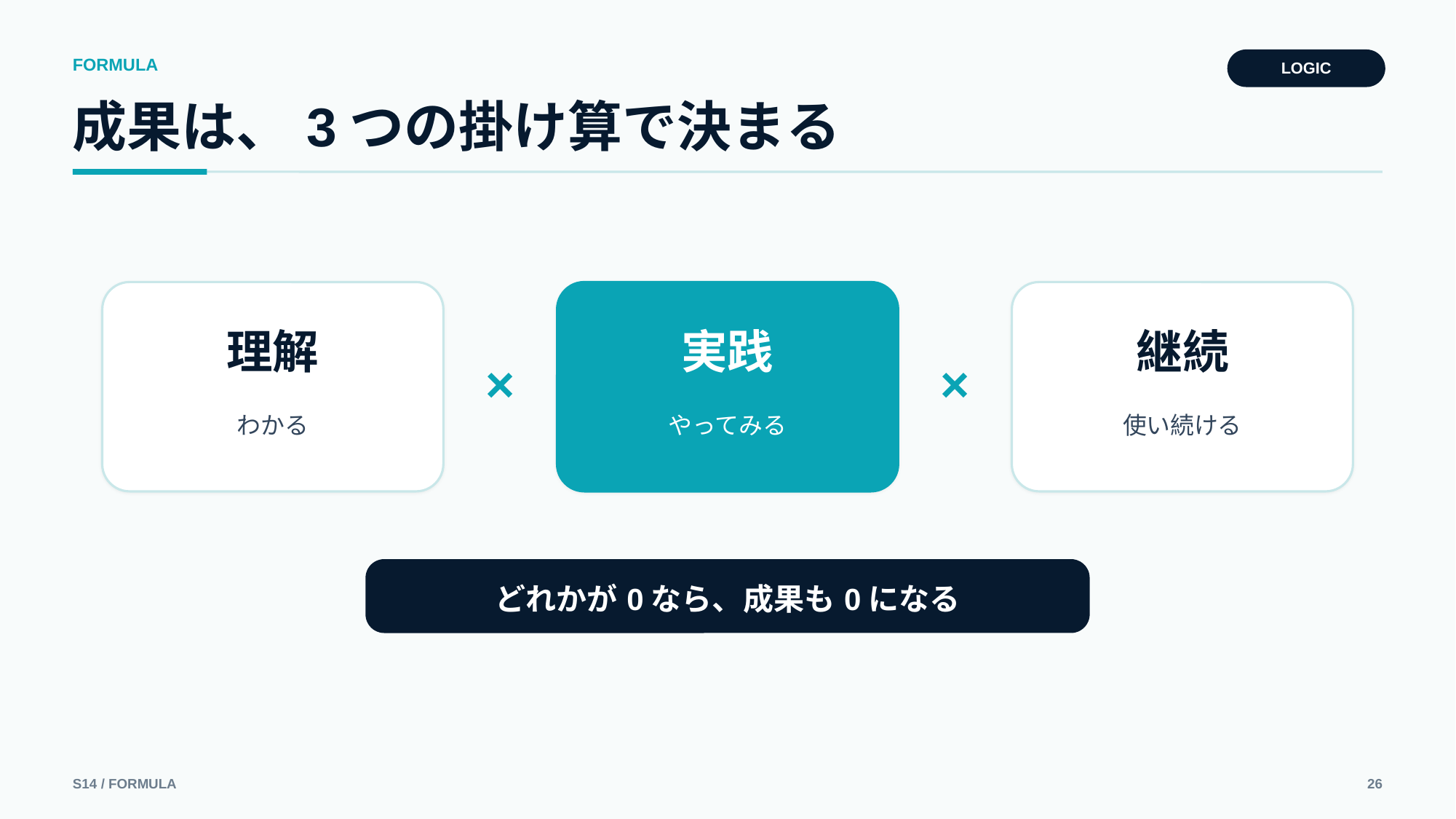

FORMULA
LOGIC
成果は、3つの掛け算で決まる

理解
実践
継続
×
×
わかる
やってみる
使い続ける
どれかが0なら、成果も0になる
S14 / FORMULA
26